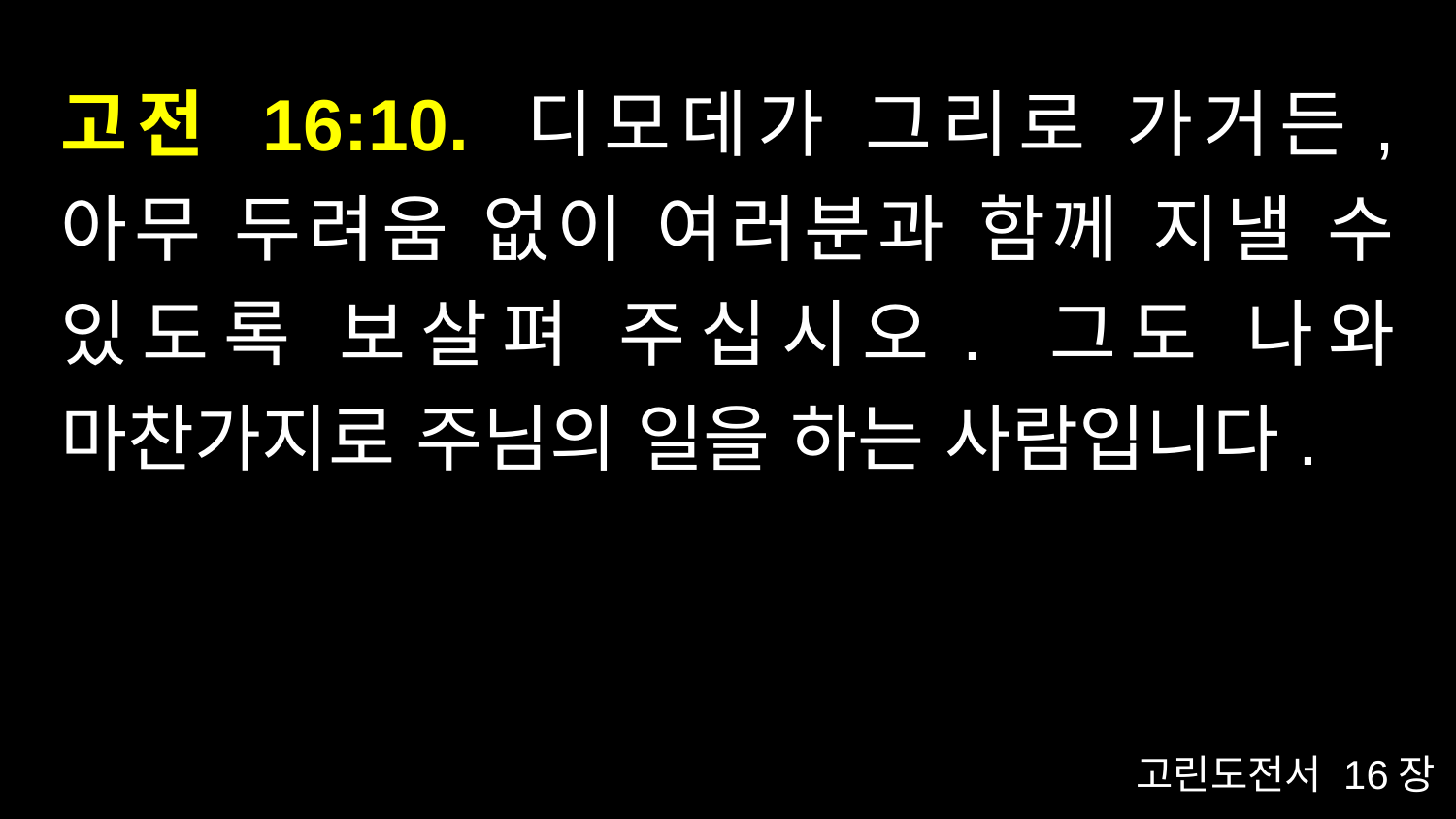

# 고전 16:10. 디모데가 그리로 가거든, 아무 두려움 없이 여러분과 함께 지낼 수 있도록 보살펴 주십시오. 그도 나와 마찬가지로 주님의 일을 하는 사람입니다.
고린도전서 16장